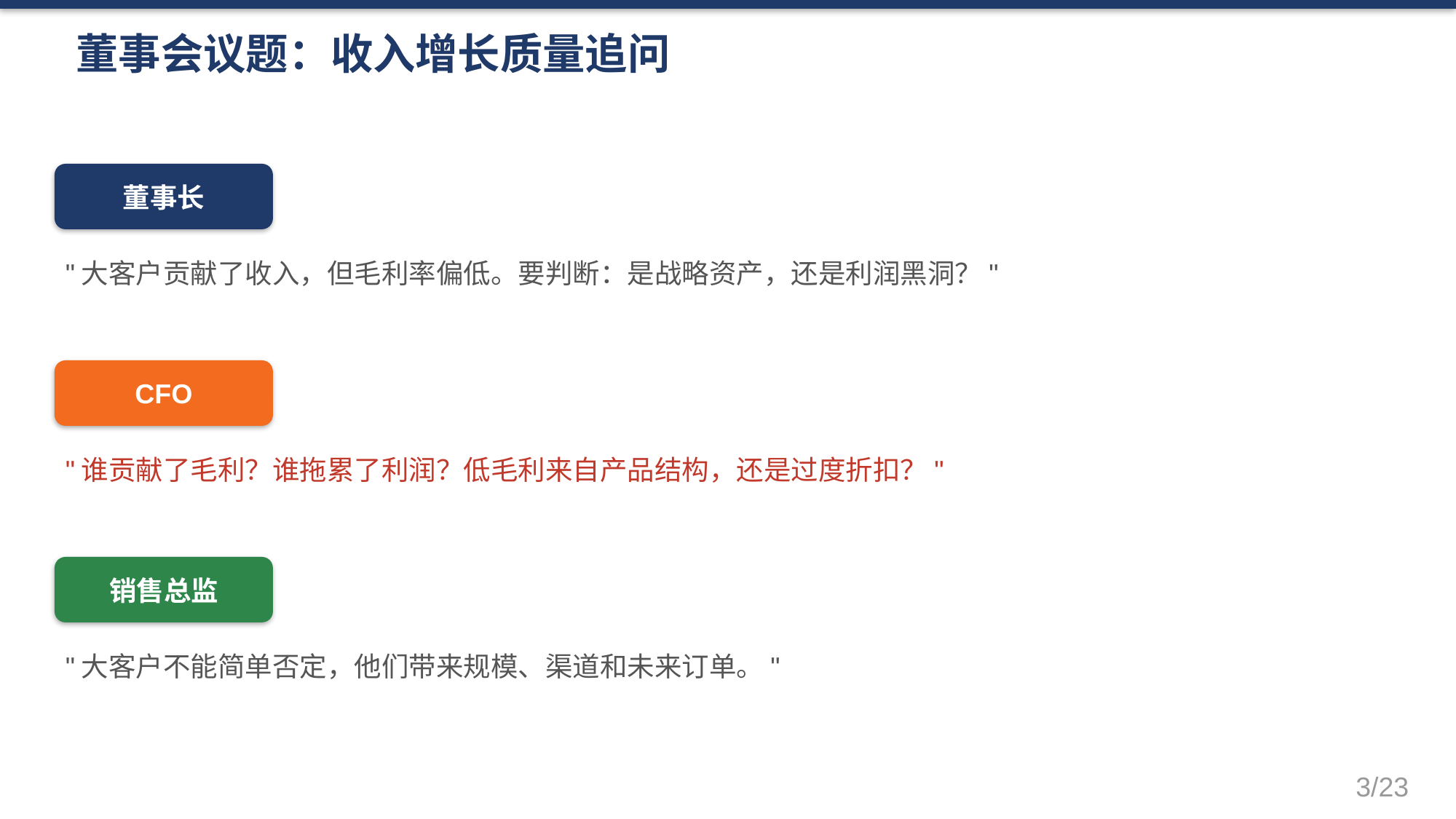

董事会议题：收入增长质量追问
董事长
"大客户贡献了收入，但毛利率偏低。要判断：是战略资产，还是利润黑洞？"
CFO
"谁贡献了毛利？谁拖累了利润？低毛利来自产品结构，还是过度折扣？"
销售总监
"大客户不能简单否定，他们带来规模、渠道和未来订单。"
3/23